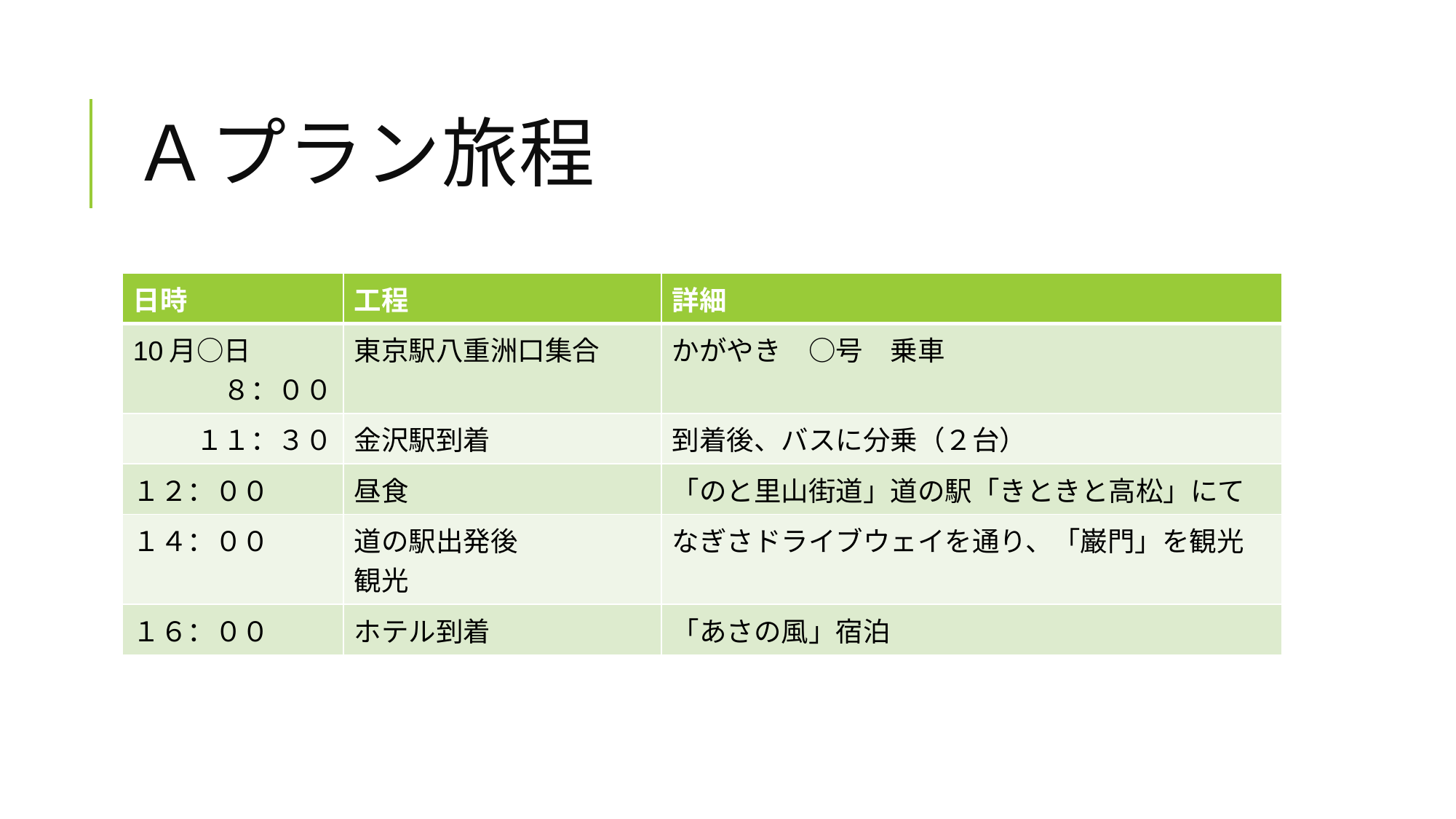

# Ａプラン旅程
| 日時 | 工程 | 詳細 |
| --- | --- | --- |
| 10月○日 ８：００ | 東京駅八重洲口集合 | かがやき　○号　乗車 |
| １１：３０ | 金沢駅到着 | 到着後、バスに分乗（２台） |
| １２：００ | 昼食 | 「のと里山街道」道の駅「きときと高松」にて |
| １４：００ | 道の駅出発後 観光 | なぎさドライブウェイを通り、「巌門」を観光 |
| １６：００ | ホテル到着 | 「あさの風」宿泊 |